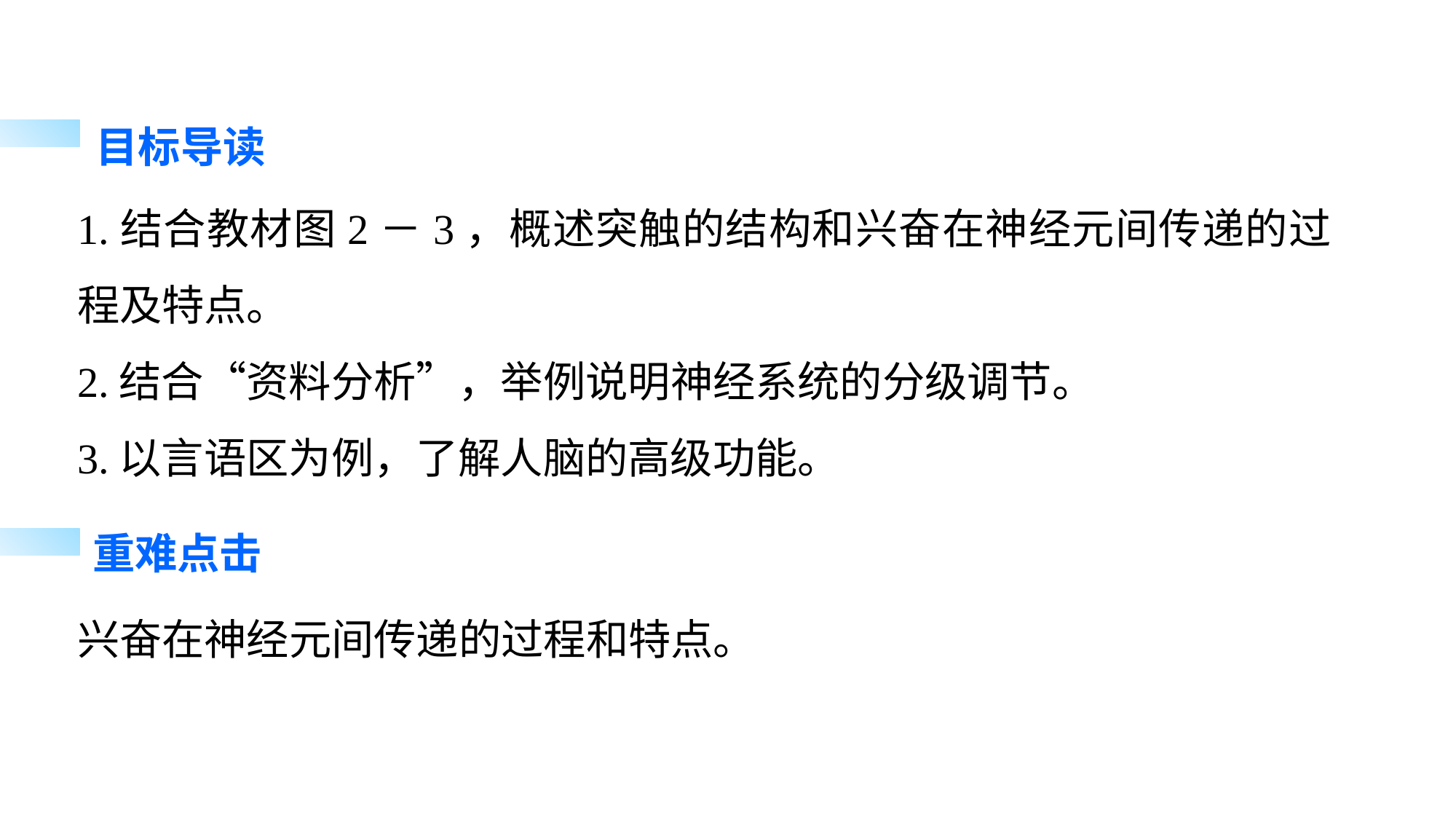

目标导读

1.结合教材图2－3，概述突触的结构和兴奋在神经元间传递的过程及特点。
2.结合“资料分析”，举例说明神经系统的分级调节。
3.以言语区为例，了解人脑的高级功能。
重难点击

兴奋在神经元间传递的过程和特点。